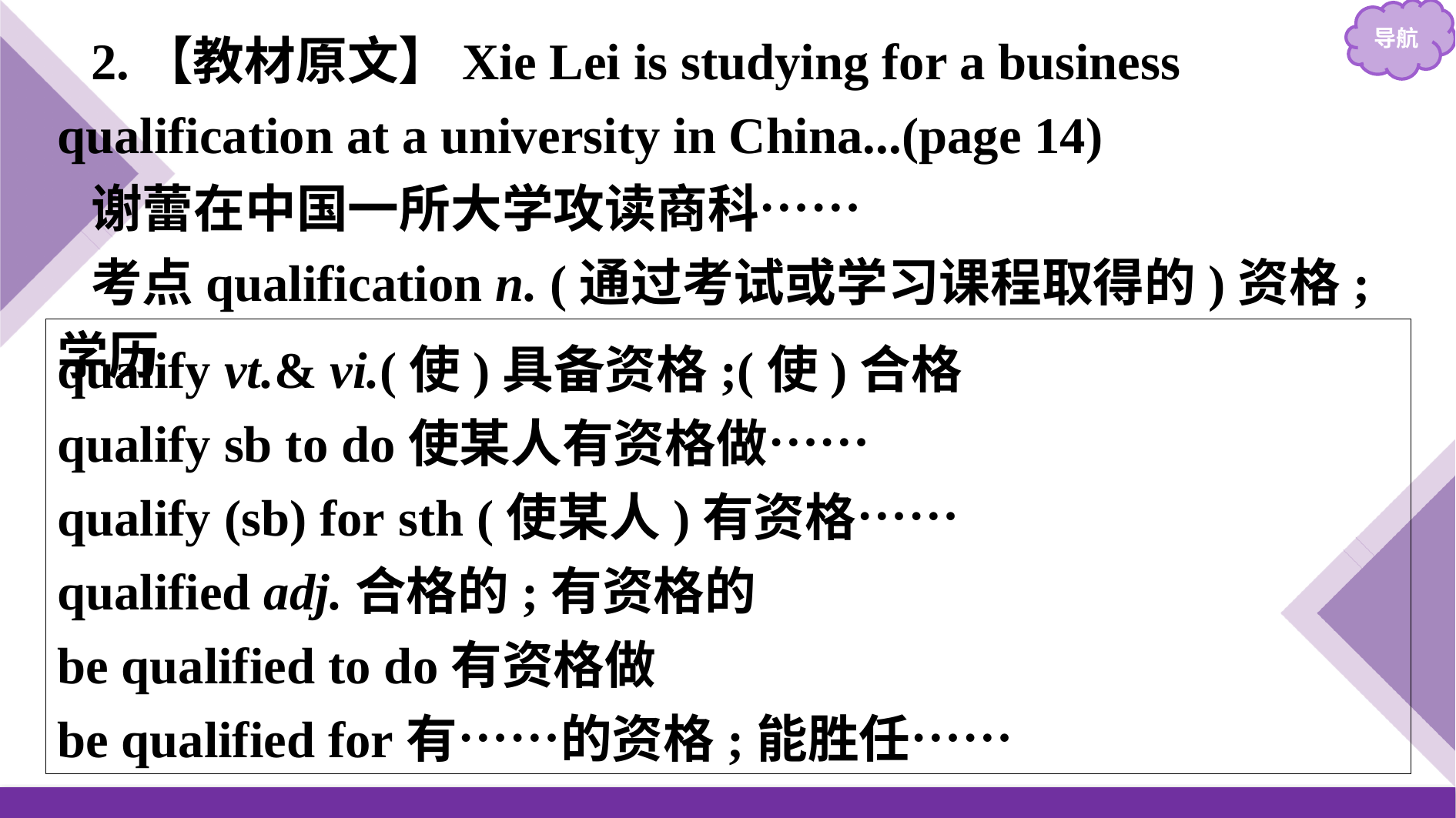

2.【教材原文】Xie Lei is studying for a business qualification at a university in China...(page 14)
谢蕾在中国一所大学攻读商科……
考点qualification n. (通过考试或学习课程取得的)资格;学历
qualify vt.& vi.(使)具备资格;(使)合格
qualify sb to do使某人有资格做……
qualify (sb) for sth (使某人)有资格……
qualified adj.合格的;有资格的
be qualified to do有资格做
be qualified for有……的资格;能胜任……